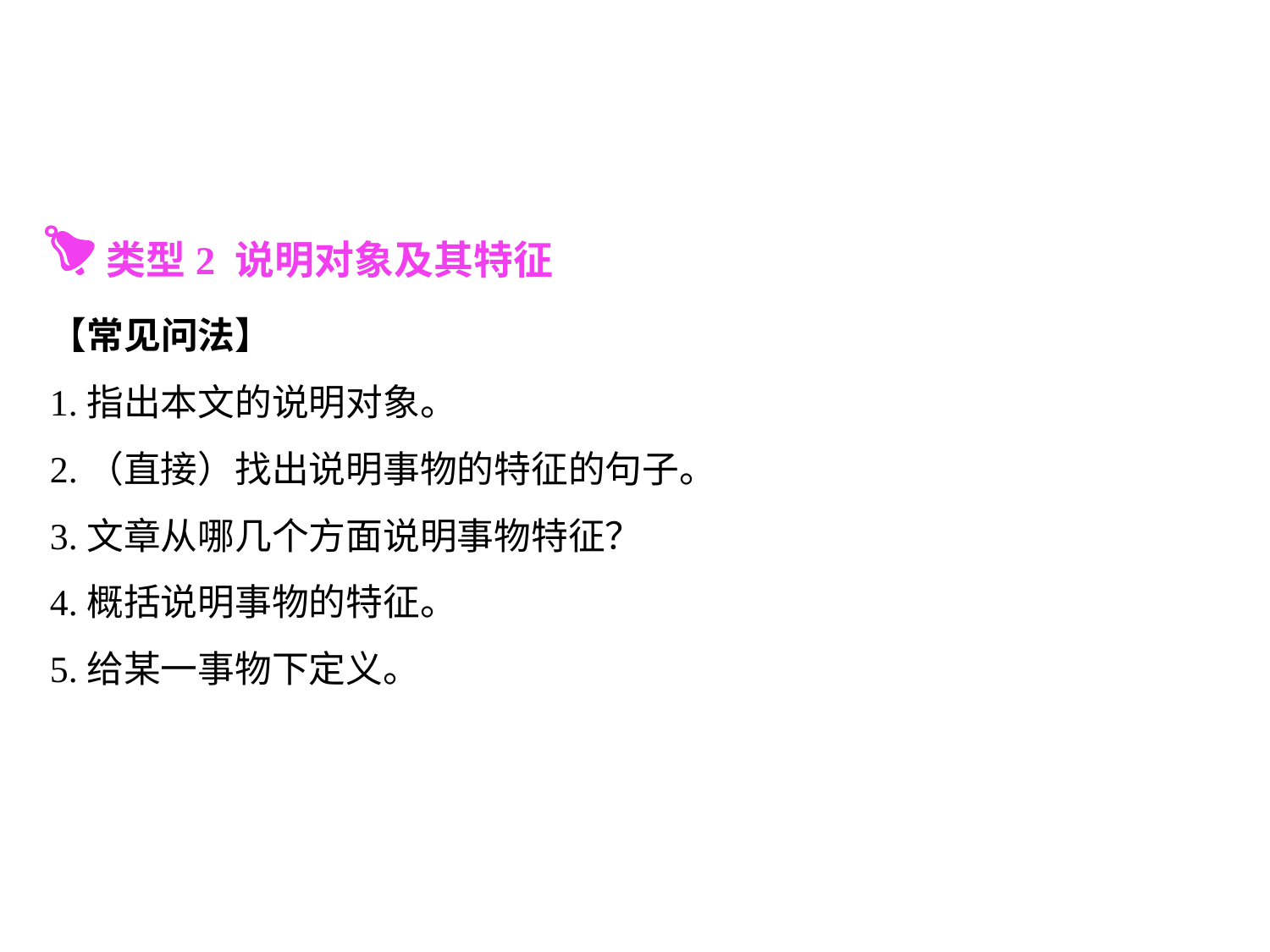

类型2 说明对象及其特征

【常见问法】
1.指出本文的说明对象。
2.（直接）找出说明事物的特征的句子。
3.文章从哪几个方面说明事物特征？
4.概括说明事物的特征。
5.给某一事物下定义。